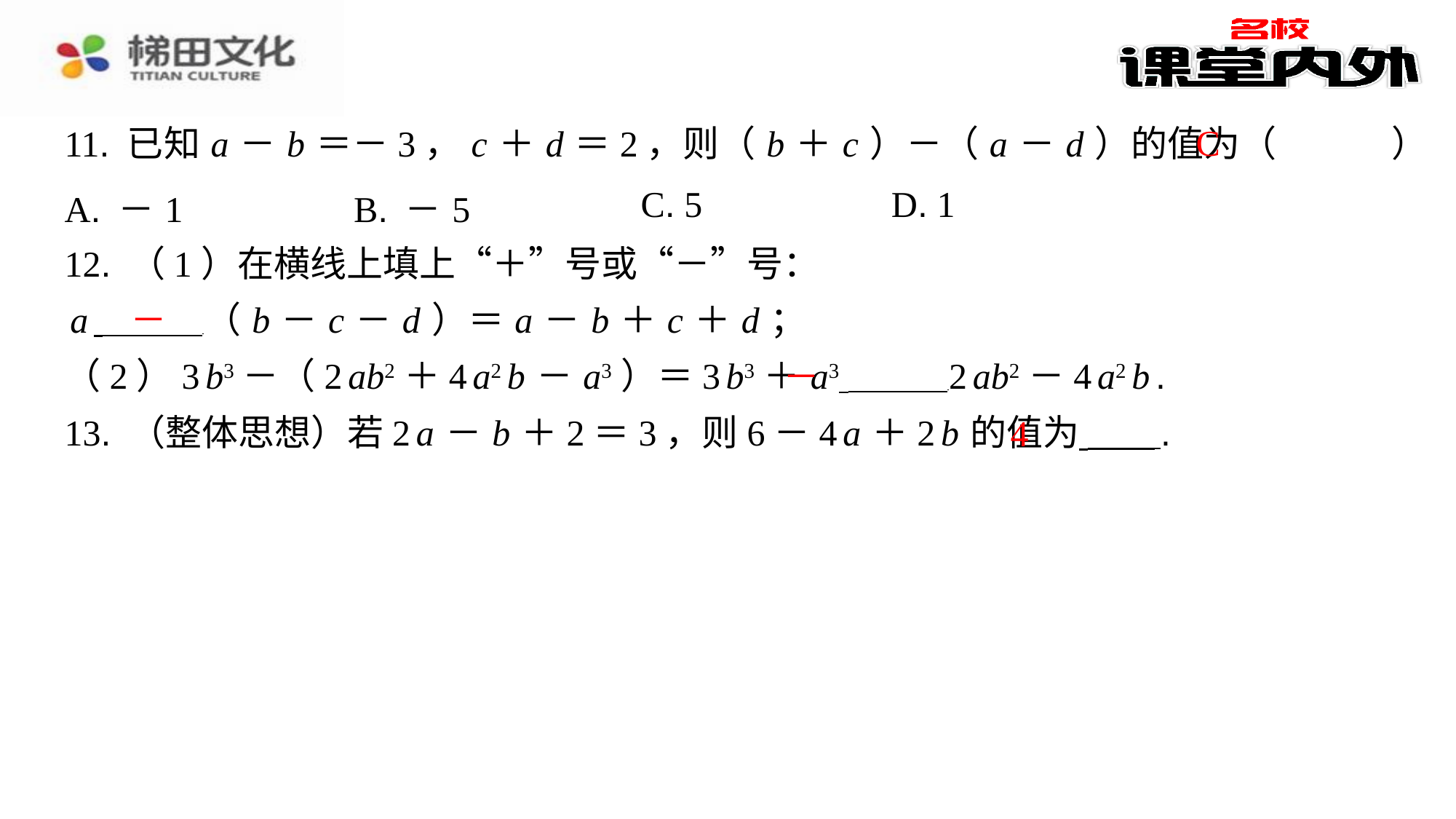

C
11. 已知 a － b ＝－3， c ＋ d ＝2，则（ b ＋ c ）－（ a － d ）的值为（　C　）
| A. －1 | B. －5 | C. 5 | D. 1 |
| --- | --- | --- | --- |
12. （1）在横线上填上“＋”号或“－”号：
 a                （ b － c － d ）＝ a － b ＋ c ＋ d ；
（2）3 b3－（2 ab2＋4 a2 b － a3）＝3 b3＋ a3               2 ab2－4 a2 b .
13. （整体思想）若2 a － b ＋2＝3，则6－4 a ＋2 b 的值为            ⁠.
－
－
4